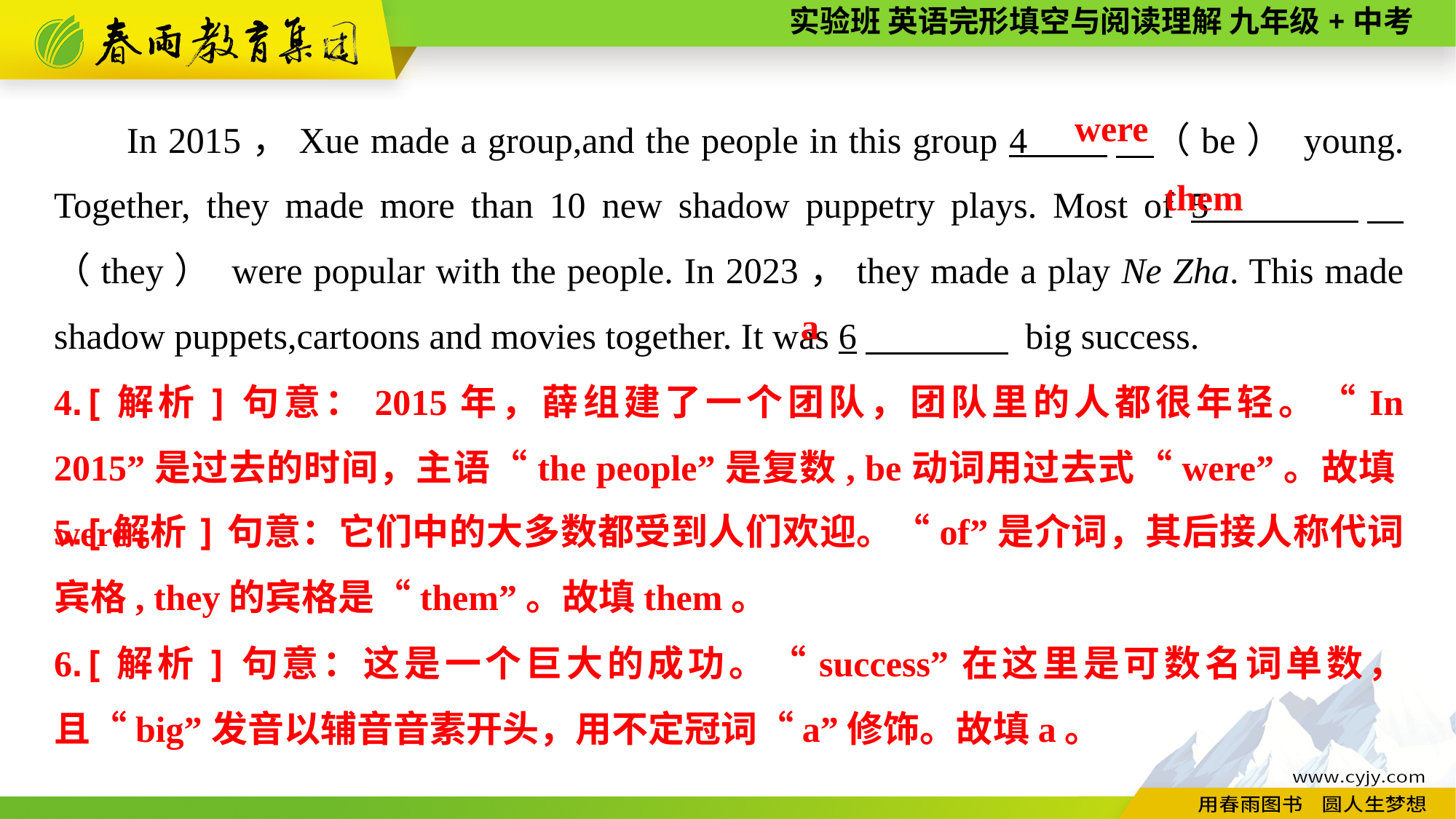

In 2015，Xue made a group,and the people in this group 4       　（be） young. Together, they made more than 10 new shadow puppetry plays. Most of 5         　（they） were popular with the people. In 2023，they made a play Ne Zha. This made shadow puppets,cartoons and movies together. It was 6　              big success.
were
them
a
4.[解析]句意：2015年，薛组建了一个团队，团队里的人都很年轻。“In 2015”是过去的时间，主语“the people”是复数, be动词用过去式“were”。故填were。
5.[解析]句意：它们中的大多数都受到人们欢迎。“of”是介词，其后接人称代词宾格, they的宾格是“them”。故填them。
6.[解析]句意：这是一个巨大的成功。“success”在这里是可数名词单数，且“big”发音以辅音音素开头，用不定冠词“a”修饰。故填a。